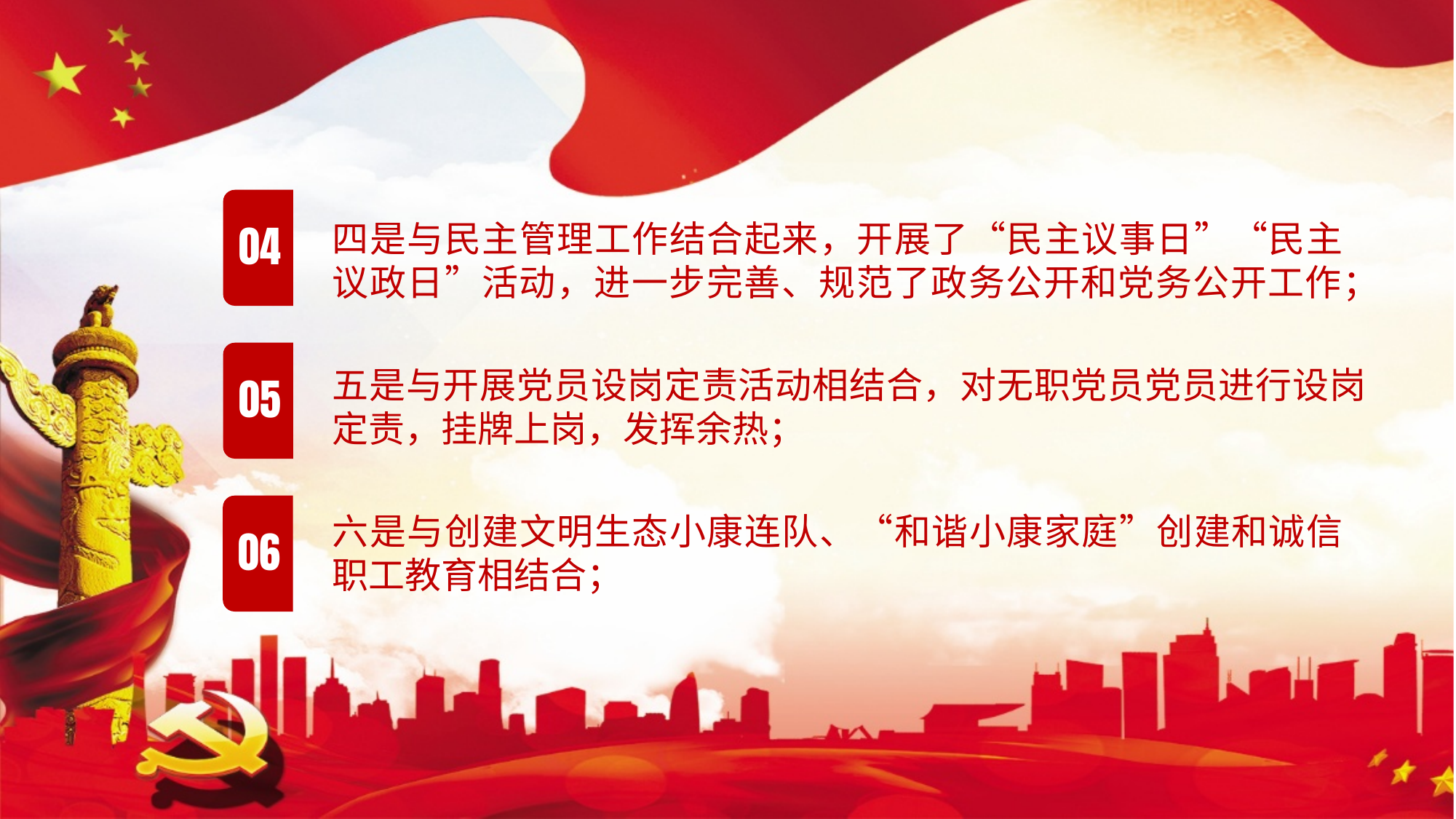

四是与民主管理工作结合起来，开展了“民主议事日”“民主议政日”活动，进一步完善、规范了政务公开和党务公开工作；
04
五是与开展党员设岗定责活动相结合，对无职党员党员进行设岗定责，挂牌上岗，发挥余热；
05
六是与创建文明生态小康连队、“和谐小康家庭”创建和诚信职工教育相结合；
06